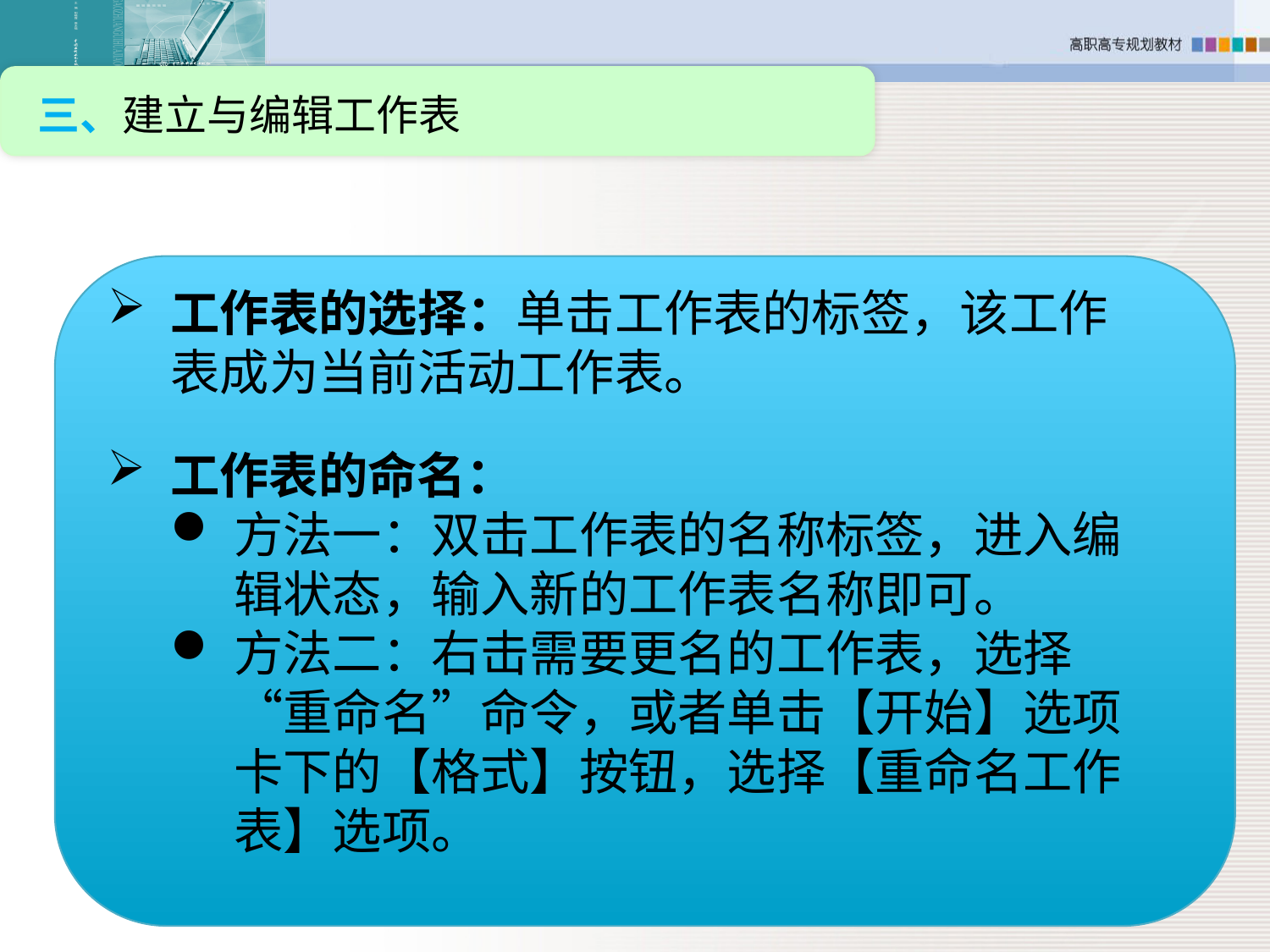

三、建立与编辑工作表

工作表的选择：单击工作表的标签，该工作表成为当前活动工作表。
工作表的命名：
方法一：双击工作表的名称标签，进入编辑状态，输入新的工作表名称即可。
方法二：右击需要更名的工作表，选择“重命名”命令，或者单击【开始】选项卡下的【格式】按钮，选择【重命名工作表】选项。